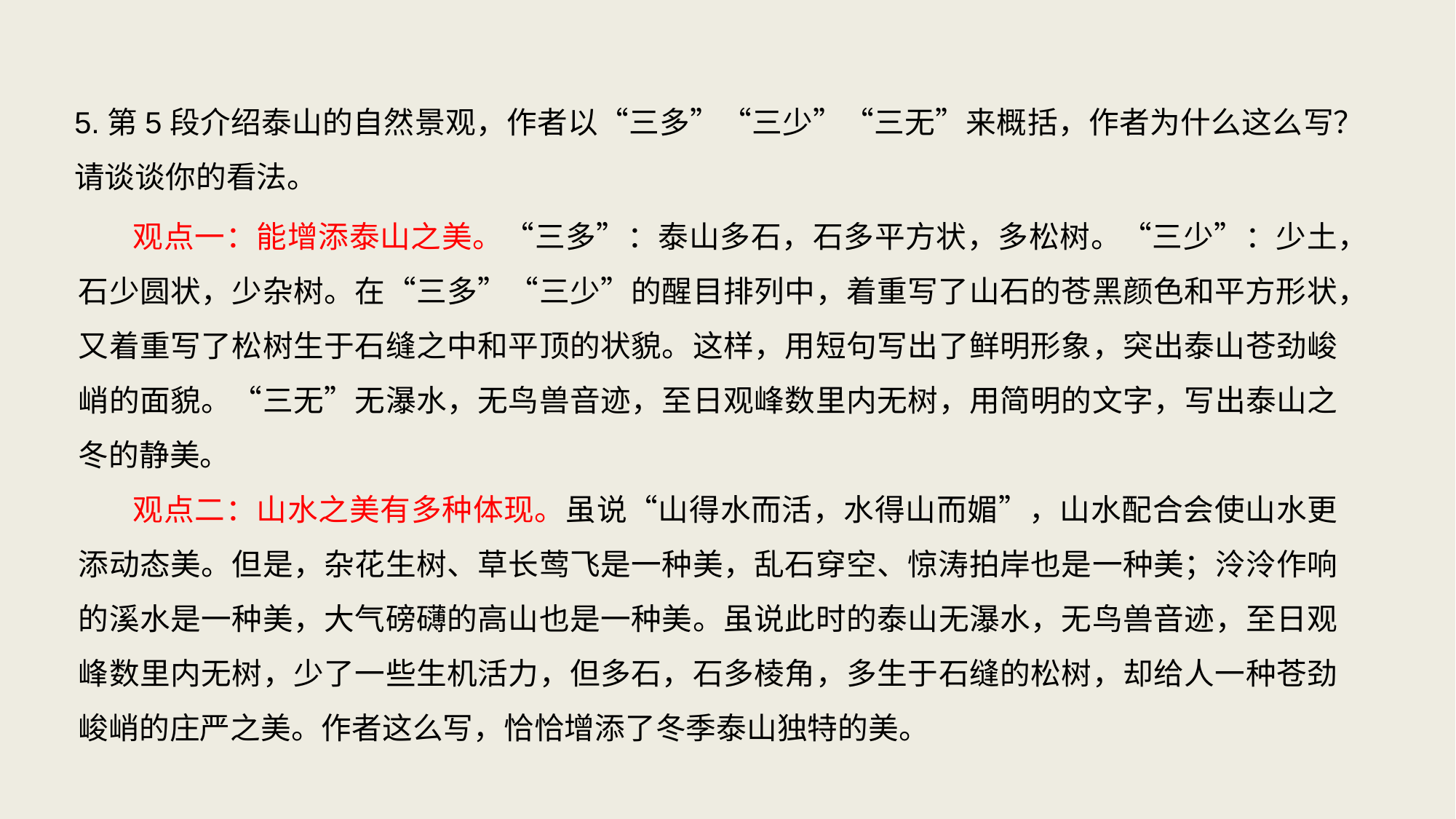

5.第5段介绍泰山的自然景观，作者以“三多”“三少”“三无”来概括，作者为什么这么写？请谈谈你的看法。
观点一：能增添泰山之美。“三多”：泰山多石，石多平方状，多松树。“三少”：少土，石少圆状，少杂树。在“三多”“三少”的醒目排列中，着重写了山石的苍黑颜色和平方形状，又着重写了松树生于石缝之中和平顶的状貌。这样，用短句写出了鲜明形象，突出泰山苍劲峻峭的面貌。“三无”无瀑水，无鸟兽音迹，至日观峰数里内无树，用简明的文字，写出泰山之冬的静美。
观点二：山水之美有多种体现。虽说“山得水而活，水得山而媚”，山水配合会使山水更添动态美。但是，杂花生树、草长莺飞是一种美，乱石穿空、惊涛拍岸也是一种美；泠泠作响的溪水是一种美，大气磅礴的高山也是一种美。虽说此时的泰山无瀑水，无鸟兽音迹，至日观峰数里内无树，少了一些生机活力，但多石，石多棱角，多生于石缝的松树，却给人一种苍劲峻峭的庄严之美。作者这么写，恰恰增添了冬季泰山独特的美。